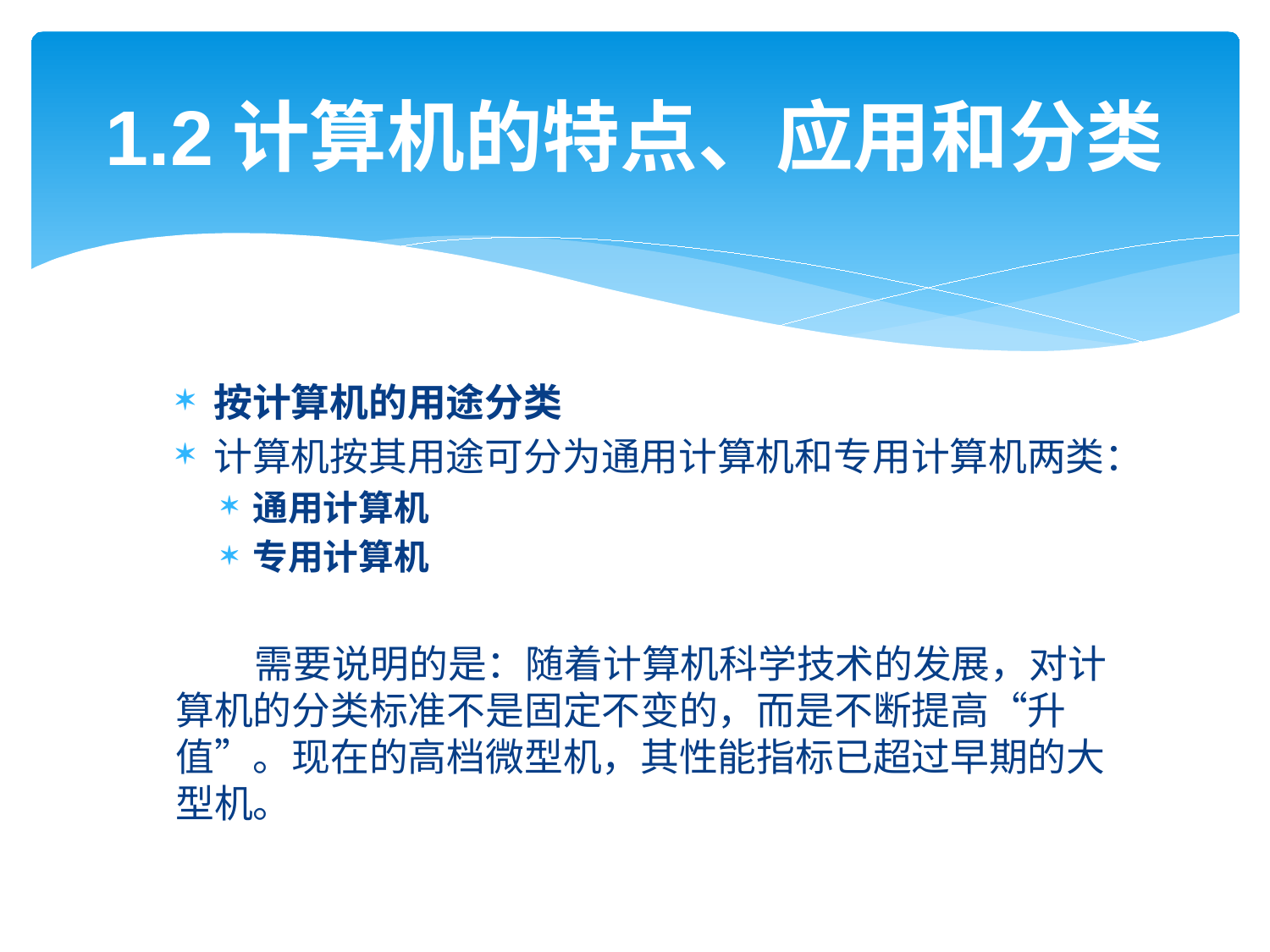

# 1.2计算机的特点、应用和分类
按计算机的用途分类
计算机按其用途可分为通用计算机和专用计算机两类：
通用计算机
专用计算机

        需要说明的是：随着计算机科学技术的发展，对计算机的分类标准不是固定不变的，而是不断提高“升值”。现在的高档微型机，其性能指标已超过早期的大型机。